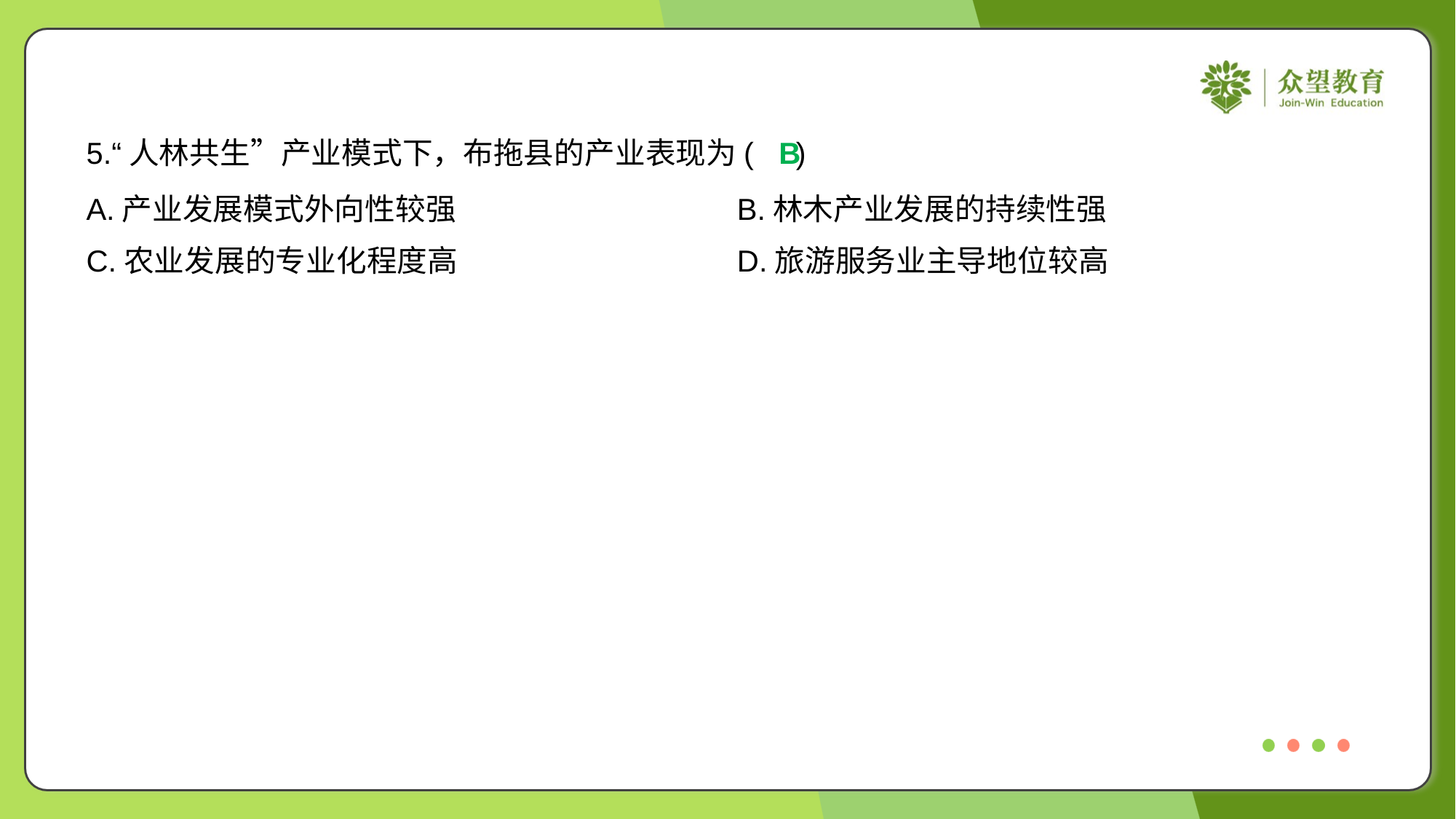

5.“人林共生”产业模式下，布拖县的产业表现为(     )
B
A.产业发展模式外向性较强	B.林木产业发展的持续性强
C.农业发展的专业化程度高	D.旅游服务业主导地位较高